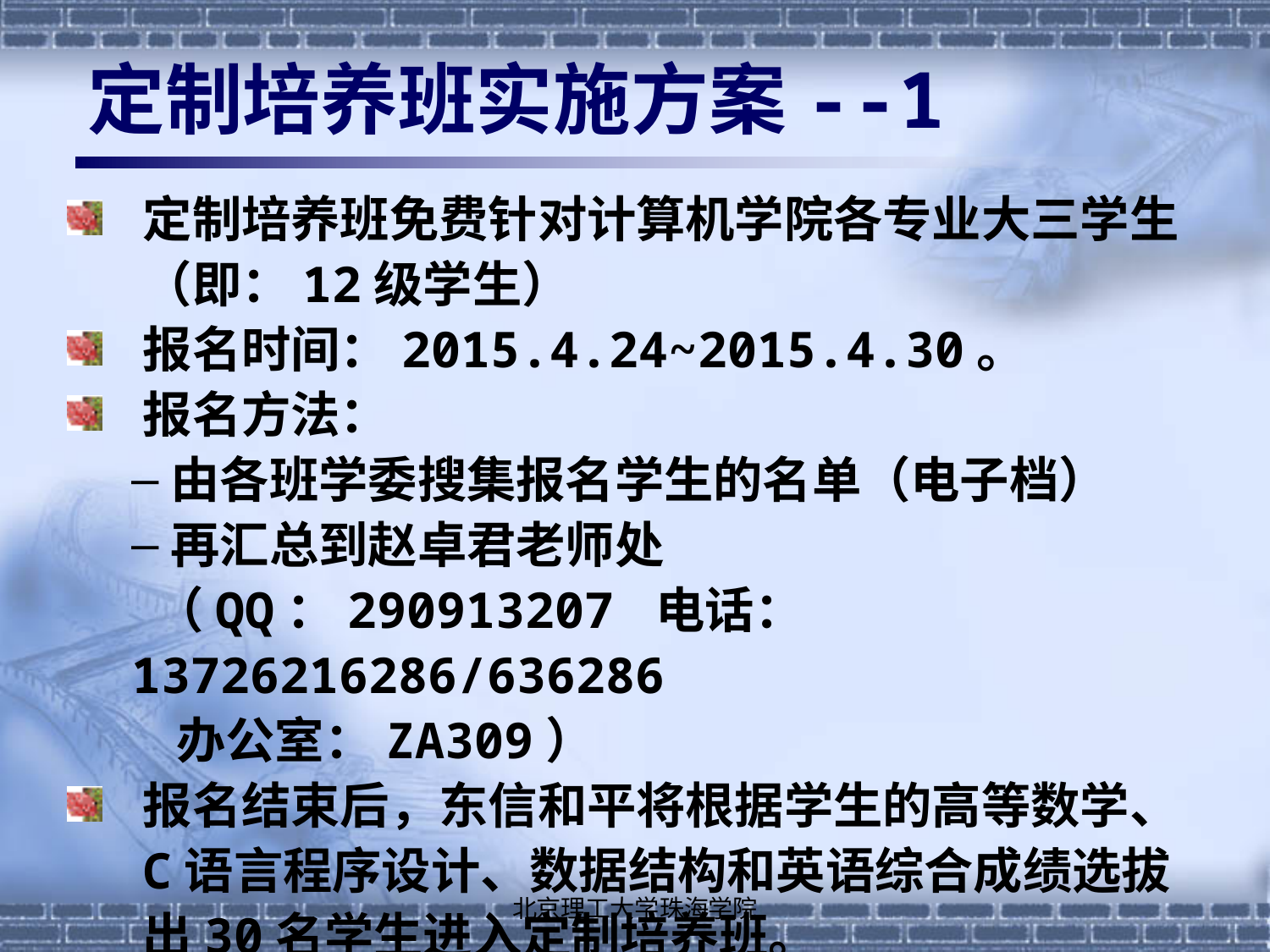

# 定制培养班实施方案--1
定制培养班免费针对计算机学院各专业大三学生（即：12级学生）
报名时间：2015.4.24~2015.4.30。
报名方法：
由各班学委搜集报名学生的名单（电子档）
再汇总到赵卓君老师处
 （QQ：290913207 电话：13726216286/636286
   办公室：ZA309）
报名结束后，东信和平将根据学生的高等数学、C语言程序设计、数据结构和英语综合成绩选拔出30名学生进入定制培养班。
北京理工大学珠海学院